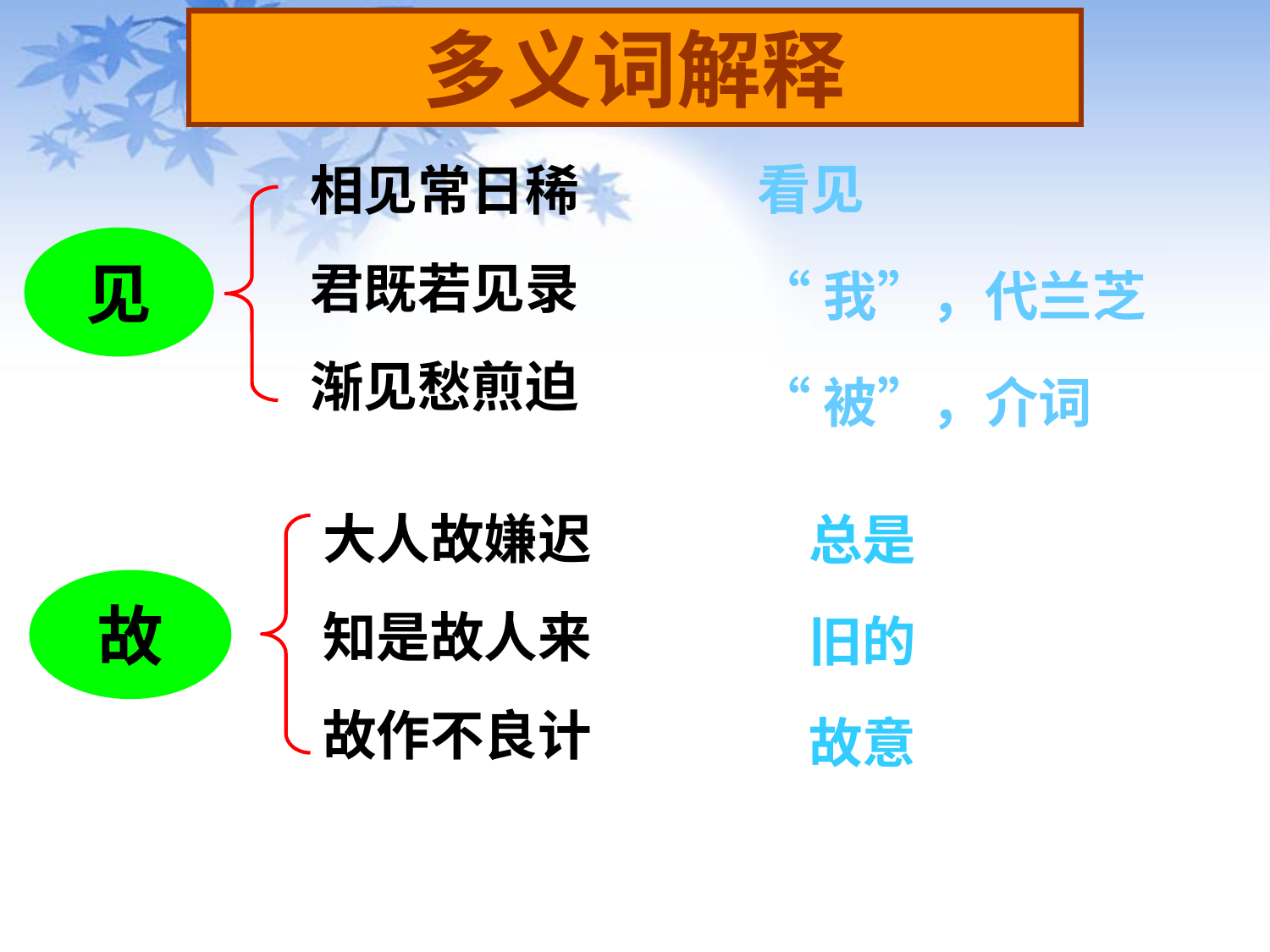

多义词解释
相见常日稀
君既若见录
渐见愁煎迫
看见

见
“我”，代兰芝
“被”，介词
大人故嫌迟
知是故人来
故作不良计
总是

故
旧的
故意